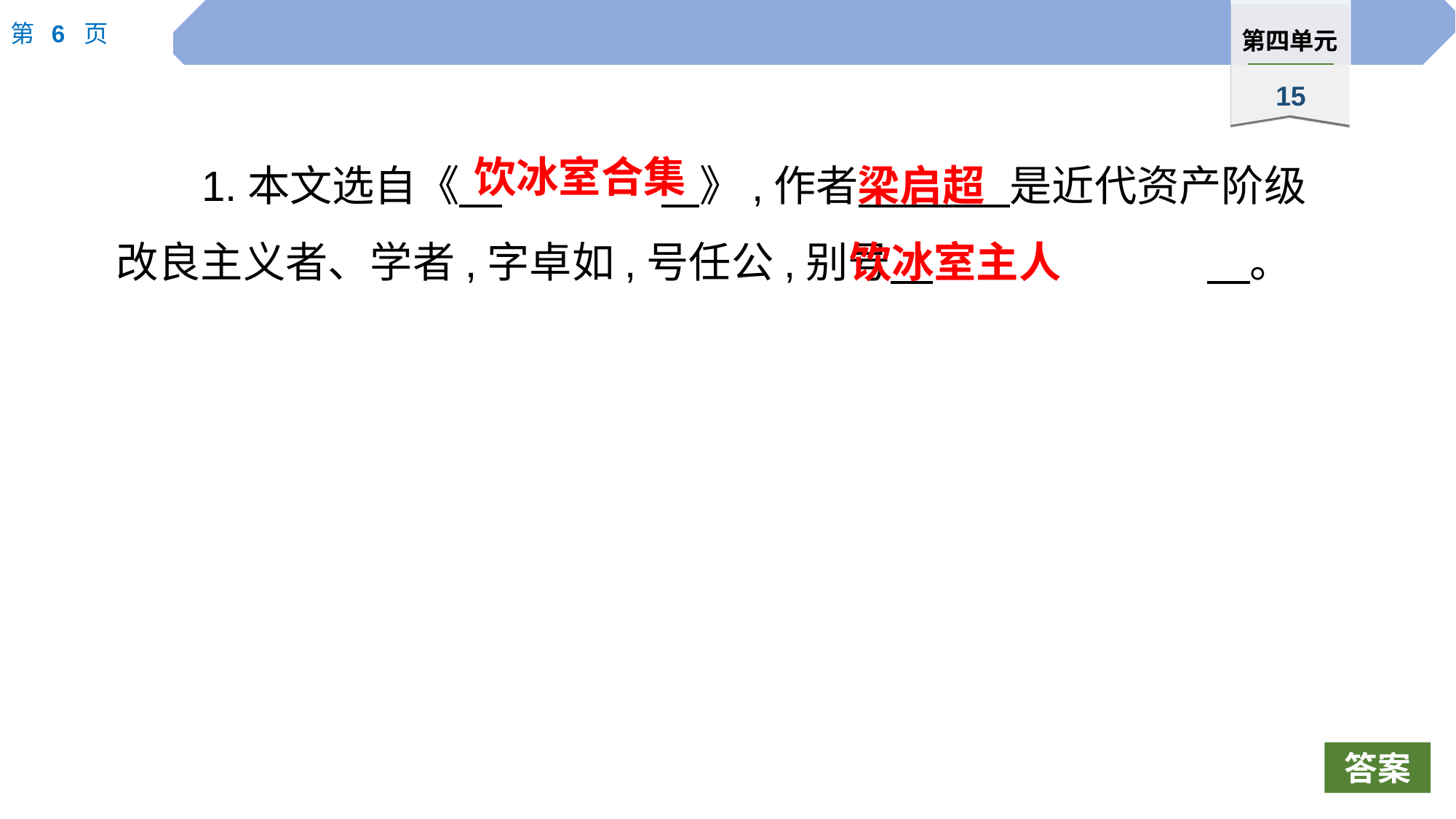

饮冰室合集
1.本文选自《　		    》,作者　       　是近代资产阶级改良主义者、学者,字卓如,号任公,别号　			　。
梁启超
饮冰室主人
答案